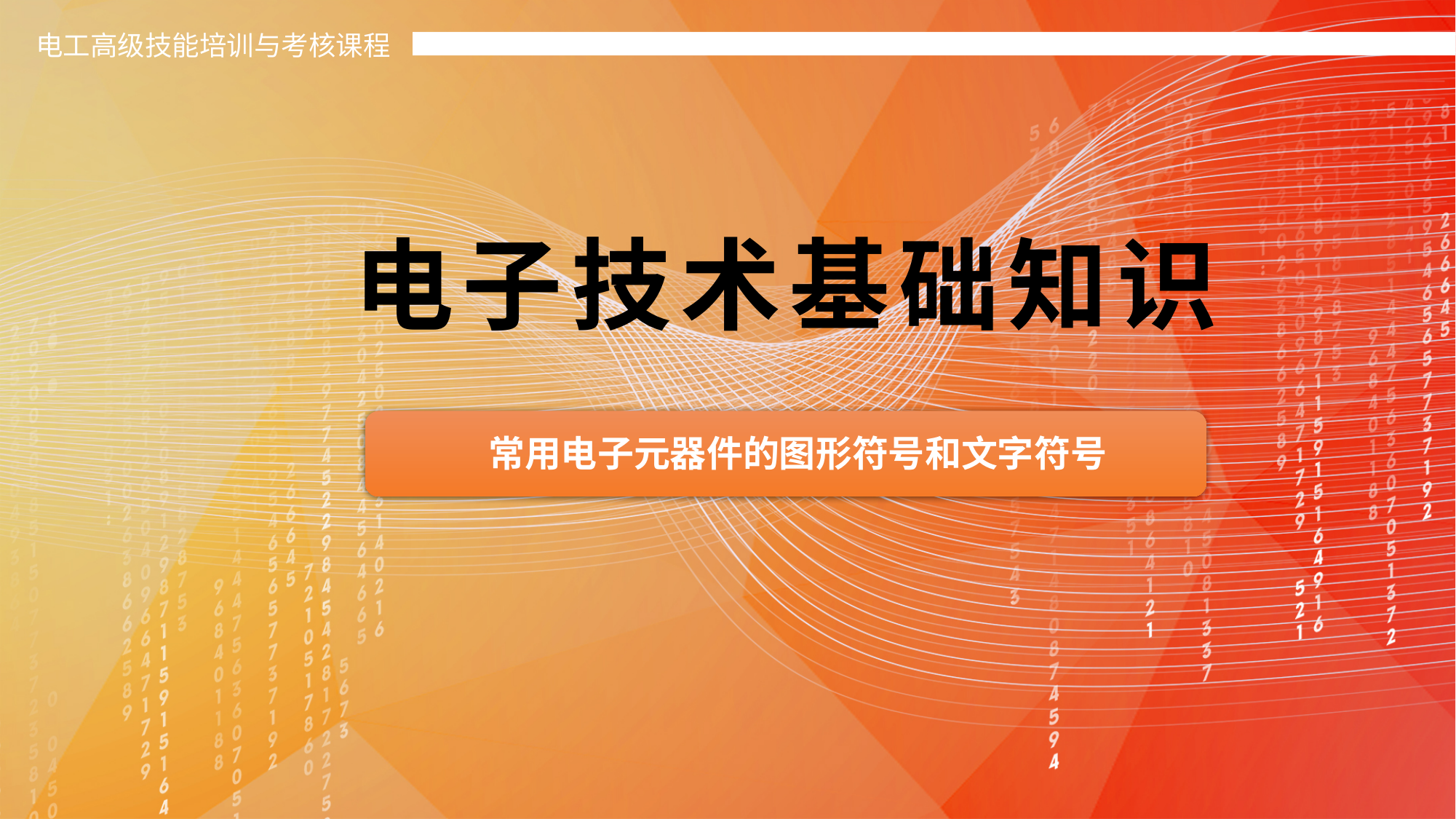

电工高级技能培训与考核课程

电子技术基础知识

常用电子元器件的图形符号和文字符号